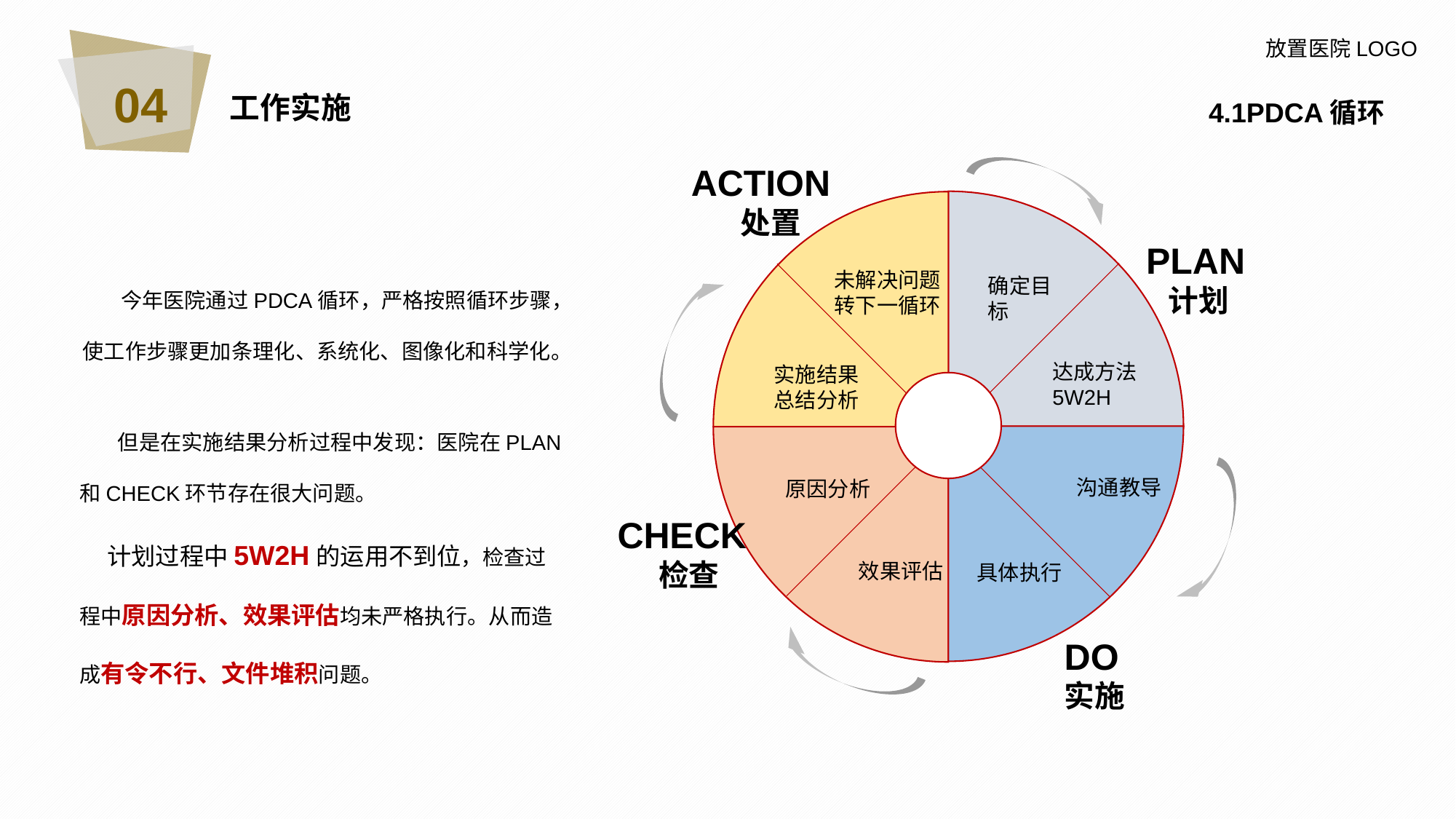

04
放置医院LOGO
工作实施
4.1PDCA循环
ACTION
处置

未解决问题
转下一循环
确定目标
达成方法
5W2H
实施结果
总结分析

沟通教导
原因分析
效果评估
具体执行
PLAN
计划

CHECK
检查

DO
实施

       今年医院通过PDCA循环，严格按照循环步骤，使工作步骤更加条理化、系统化、图像化和科学化。
       但是在实施结果分析过程中发现：医院在PLAN和CHECK环节存在很大问题。
    计划过程中5W2H的运用不到位，检查过程中原因分析、效果评估均未严格执行。从而造成有令不行、文件堆积问题。